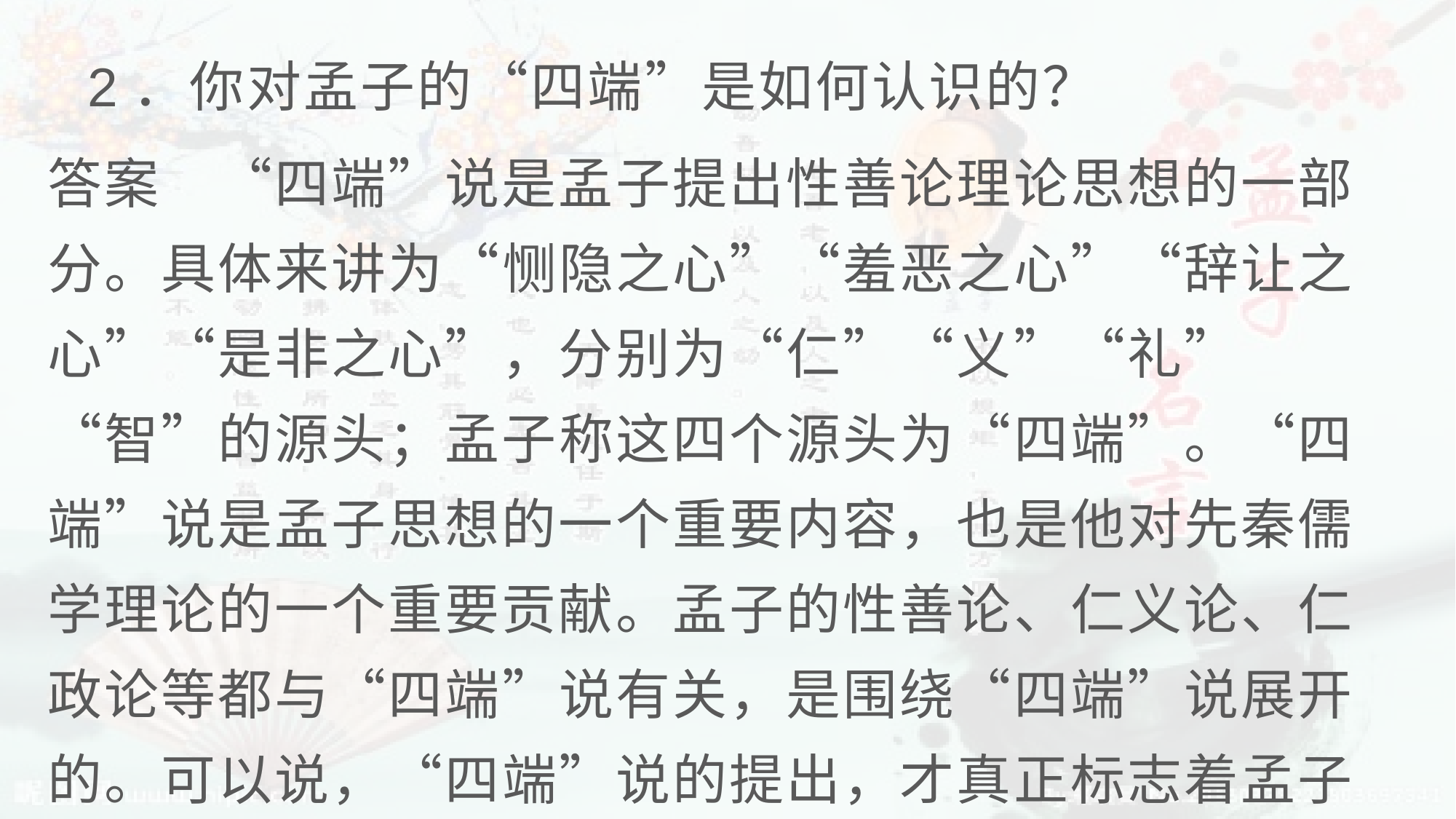

2．你对孟子的“四端”是如何认识的？

答案　“四端”说是孟子提出性善论理论思想的一部分。具体来讲为“恻隐之心”“羞恶之心”“辞让之心”“是非之心”，分别为“仁”“义”“礼”“智”的源头；孟子称这四个源头为“四端”。“四端”说是孟子思想的一个重要内容，也是他对先秦儒学理论的一个重要贡献。孟子的性善论、仁义论、仁政论等都与“四端”说有关，是围绕“四端”说展开的。可以说，“四端”说的提出，才真正标志着孟子思想的成熟。